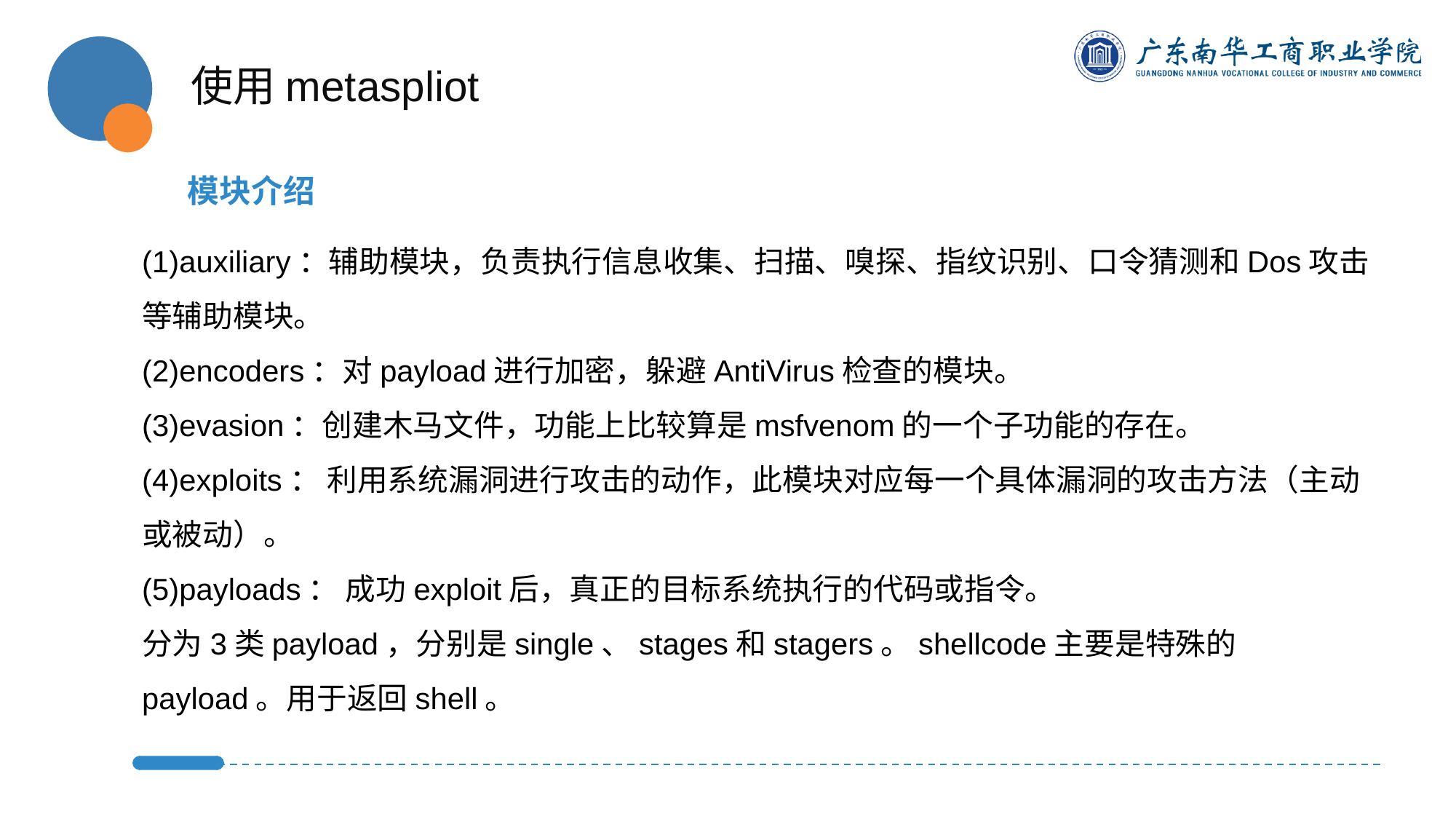

使用metaspliot

模块介绍
(1)auxiliary：辅助模块，负责执行信息收集、扫描、嗅探、指纹识别、口令猜测和Dos攻击等辅助模块。
(2)encoders：对payload进行加密，躲避AntiVirus检查的模块。
(3)evasion：创建木马文件，功能上比较算是msfvenom的一个子功能的存在。
(4)exploits： 利用系统漏洞进行攻击的动作，此模块对应每一个具体漏洞的攻击方法（主动或被动）。
(5)payloads： 成功exploit后，真正的目标系统执行的代码或指令。
分为3类payload，分别是single、stages和stagers。shellcode主要是特殊的payload。用于返回shell。